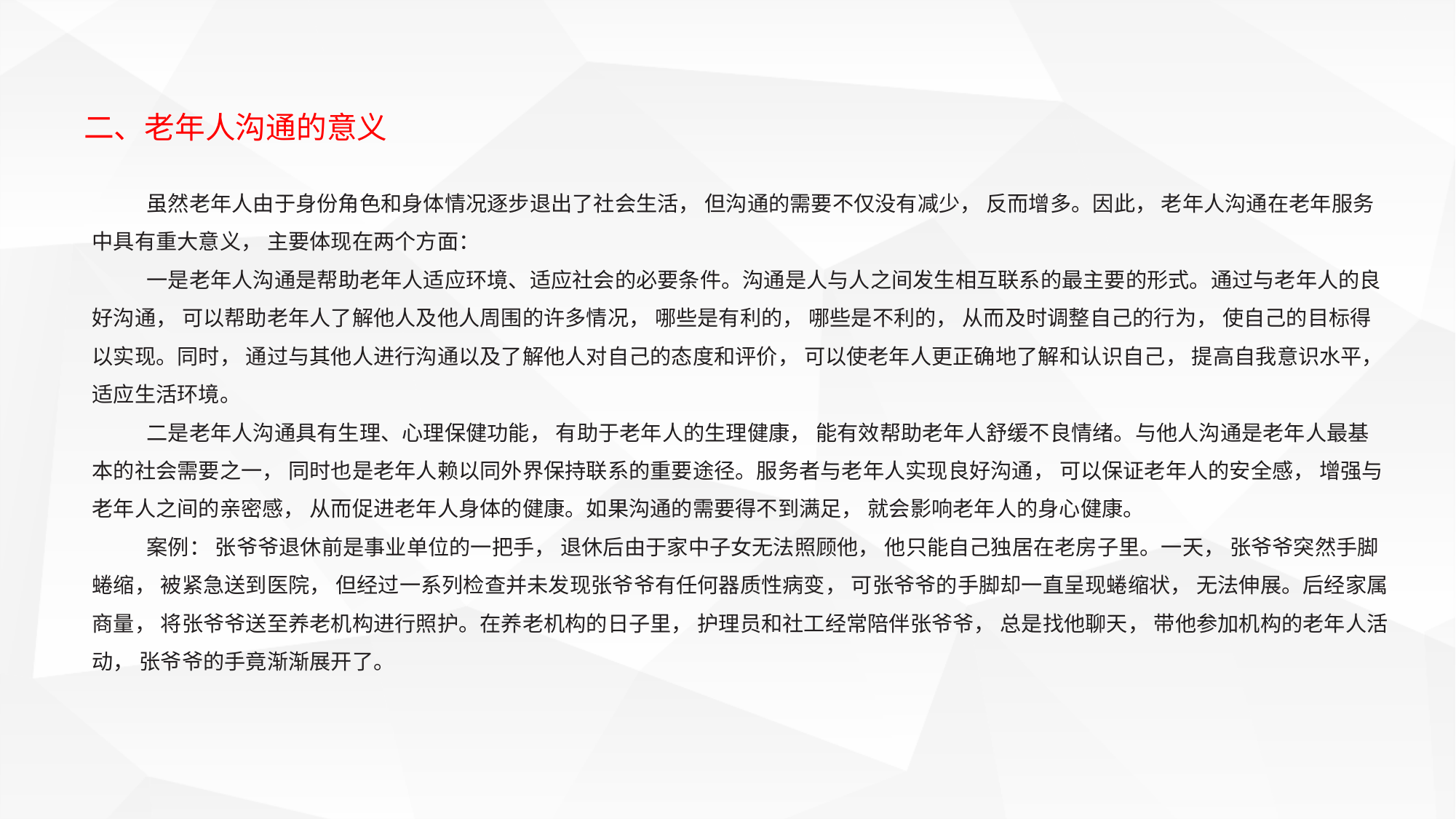

二、老年人沟通的意义
虽然老年人由于身份角色和身体情况逐步退出了社会生活， 但沟通的需要不仅没有减少， 反而增多。因此， 老年人沟通在老年服务中具有重大意义， 主要体现在两个方面：
一是老年人沟通是帮助老年人适应环境、适应社会的必要条件。沟通是人与人之间发生相互联系的最主要的形式。通过与老年人的良好沟通， 可以帮助老年人了解他人及他人周围的许多情况， 哪些是有利的， 哪些是不利的， 从而及时调整自己的行为， 使自己的目标得以实现。同时， 通过与其他人进行沟通以及了解他人对自己的态度和评价， 可以使老年人更正确地了解和认识自己， 提高自我意识水平， 适应生活环境。
二是老年人沟通具有生理、心理保健功能， 有助于老年人的生理健康， 能有效帮助老年人舒缓不良情绪。与他人沟通是老年人最基本的社会需要之一， 同时也是老年人赖以同外界保持联系的重要途径。服务者与老年人实现良好沟通， 可以保证老年人的安全感， 增强与老年人之间的亲密感， 从而促进老年人身体的健康。如果沟通的需要得不到满足， 就会影响老年人的身心健康。
案例： 张爷爷退休前是事业单位的一把手， 退休后由于家中子女无法照顾他， 他只能自己独居在老房子里。一天， 张爷爷突然手脚蜷缩， 被紧急送到医院， 但经过一系列检查并未发现张爷爷有任何器质性病变， 可张爷爷的手脚却一直呈现蜷缩状， 无法伸展。后经家属商量， 将张爷爷送至养老机构进行照护。在养老机构的日子里， 护理员和社工经常陪伴张爷爷， 总是找他聊天， 带他参加机构的老年人活动， 张爷爷的手竟渐渐展开了。